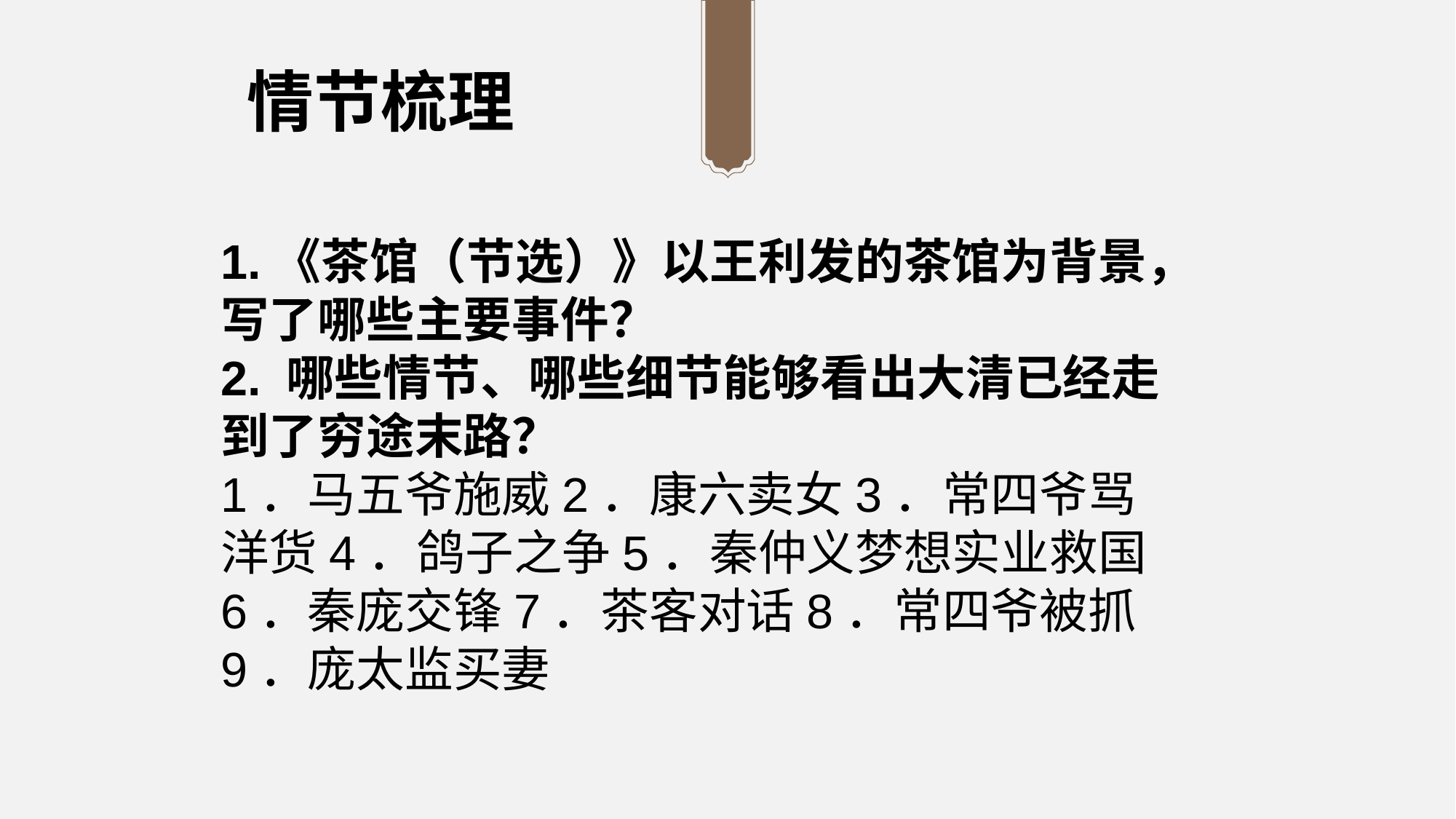

# 情节梳理
1.《茶馆（节选）》以王利发的茶馆为背景，写了哪些主要事件？
2. 哪些情节、哪些细节能够看出大清已经走到了穷途末路？
1．马五爷施威2．康六卖女3．常四爷骂洋货4．鸽子之争5．秦仲义梦想实业救国6．秦庞交锋7．茶客对话8．常四爷被抓9．庞太监买妻